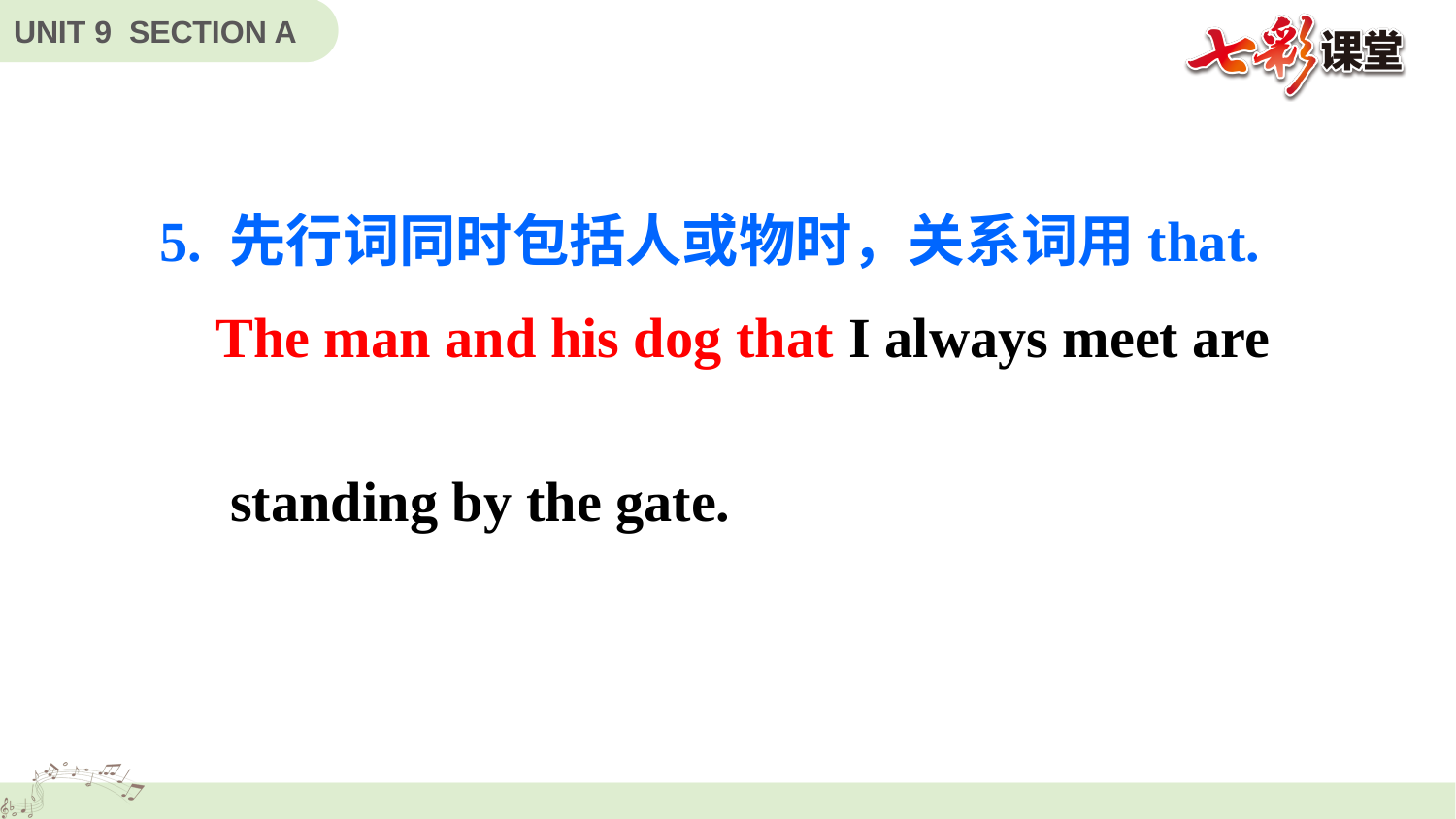

5. 先行词同时包括人或物时，关系词用that.
    The man and his dog that I always meet are
     standing by the gate.